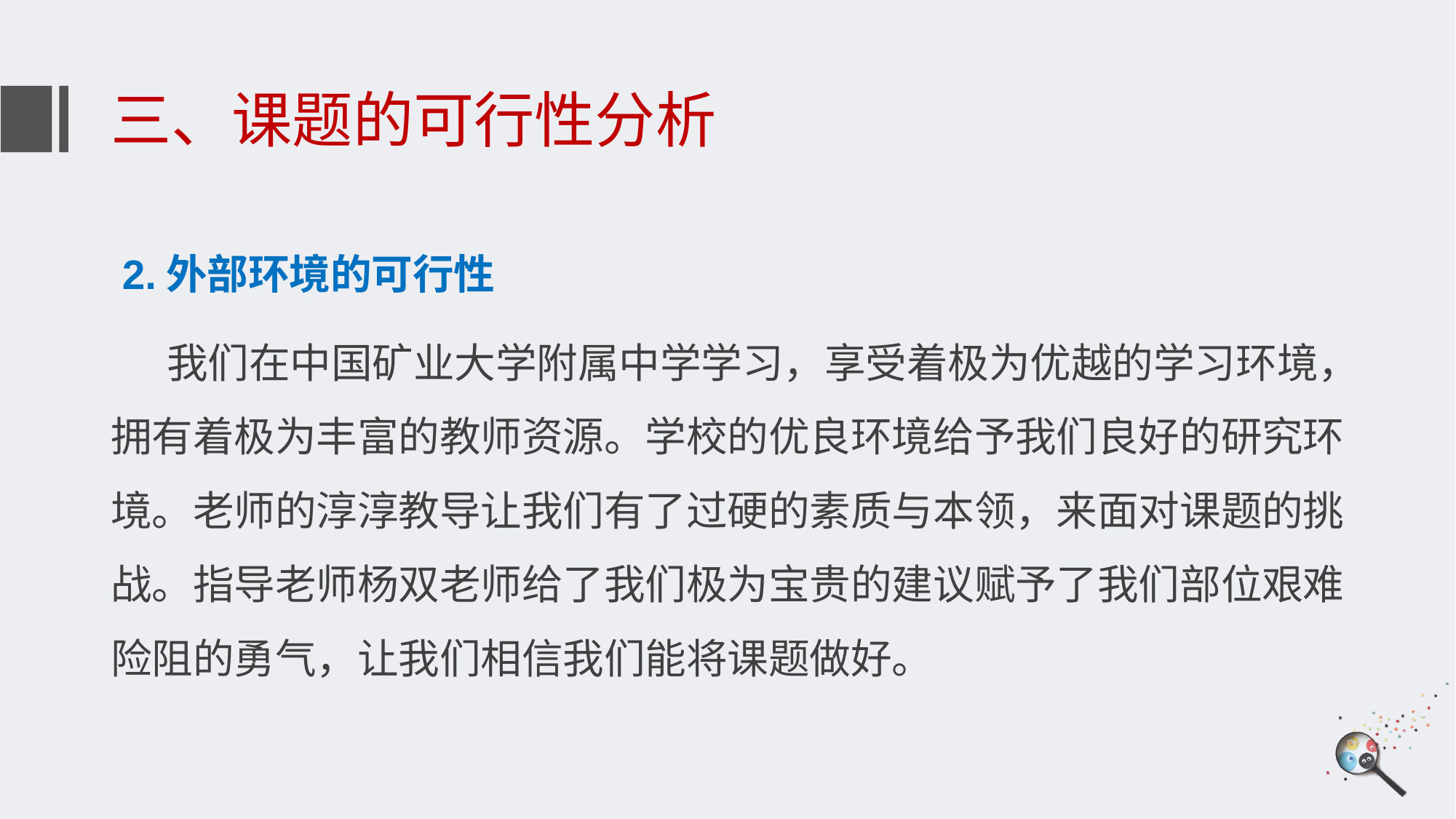

# 三、课题的可行性分析
 2.外部环境的可行性
     我们在中国矿业大学附属中学学习，享受着极为优越的学习环境，拥有着极为丰富的教师资源。学校的优良环境给予我们良好的研究环境。老师的淳淳教导让我们有了过硬的素质与本领，来面对课题的挑战。指导老师杨双老师给了我们极为宝贵的建议赋予了我们部位艰难险阻的勇气，让我们相信我们能将课题做好。